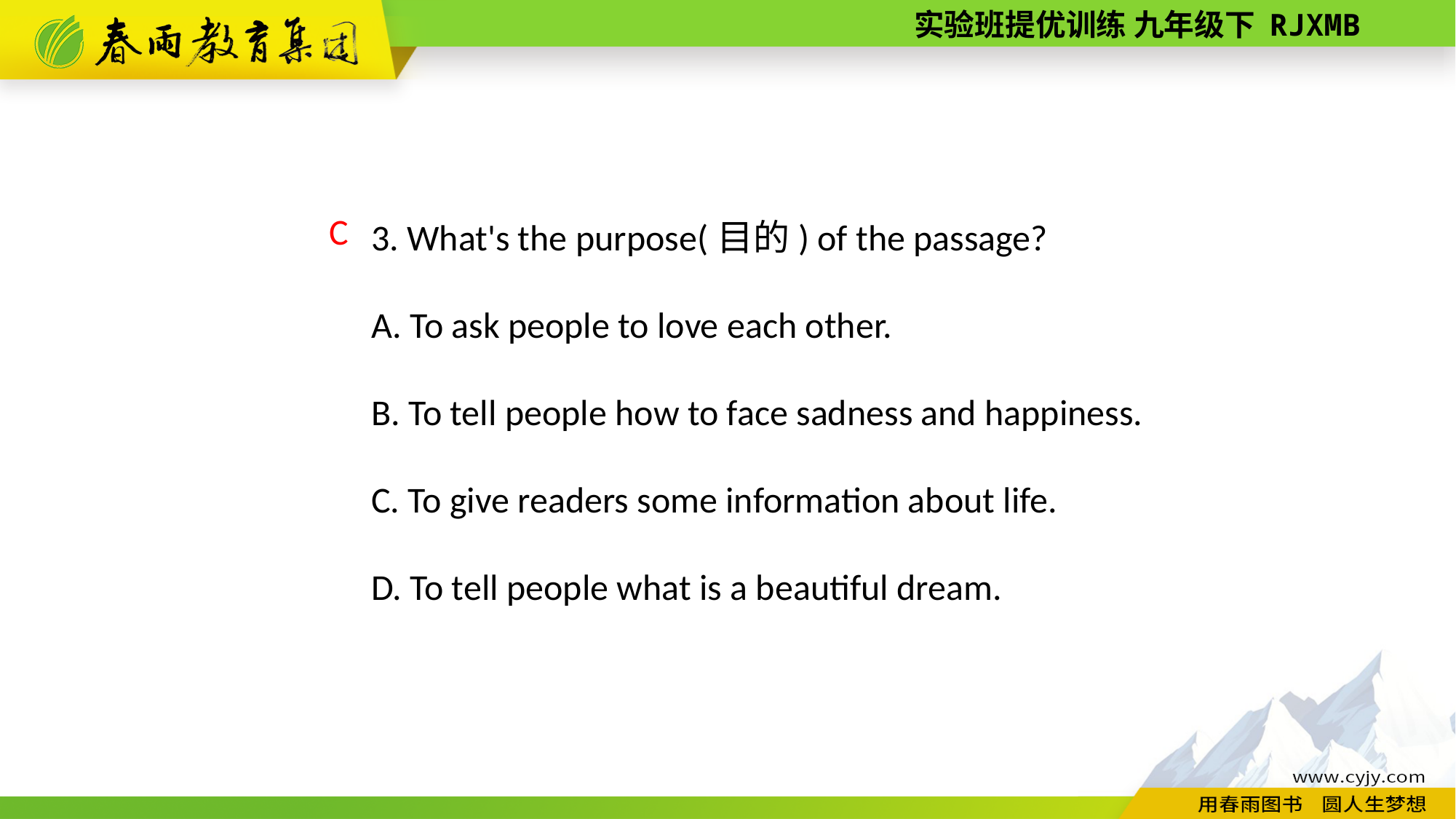

3. What's the purpose(目的) of the passage?
A. To ask people to love each other.
B. To tell people how to face sadness and happiness.
C. To give readers some information about life.
D. To tell people what is a beautiful dream.
C